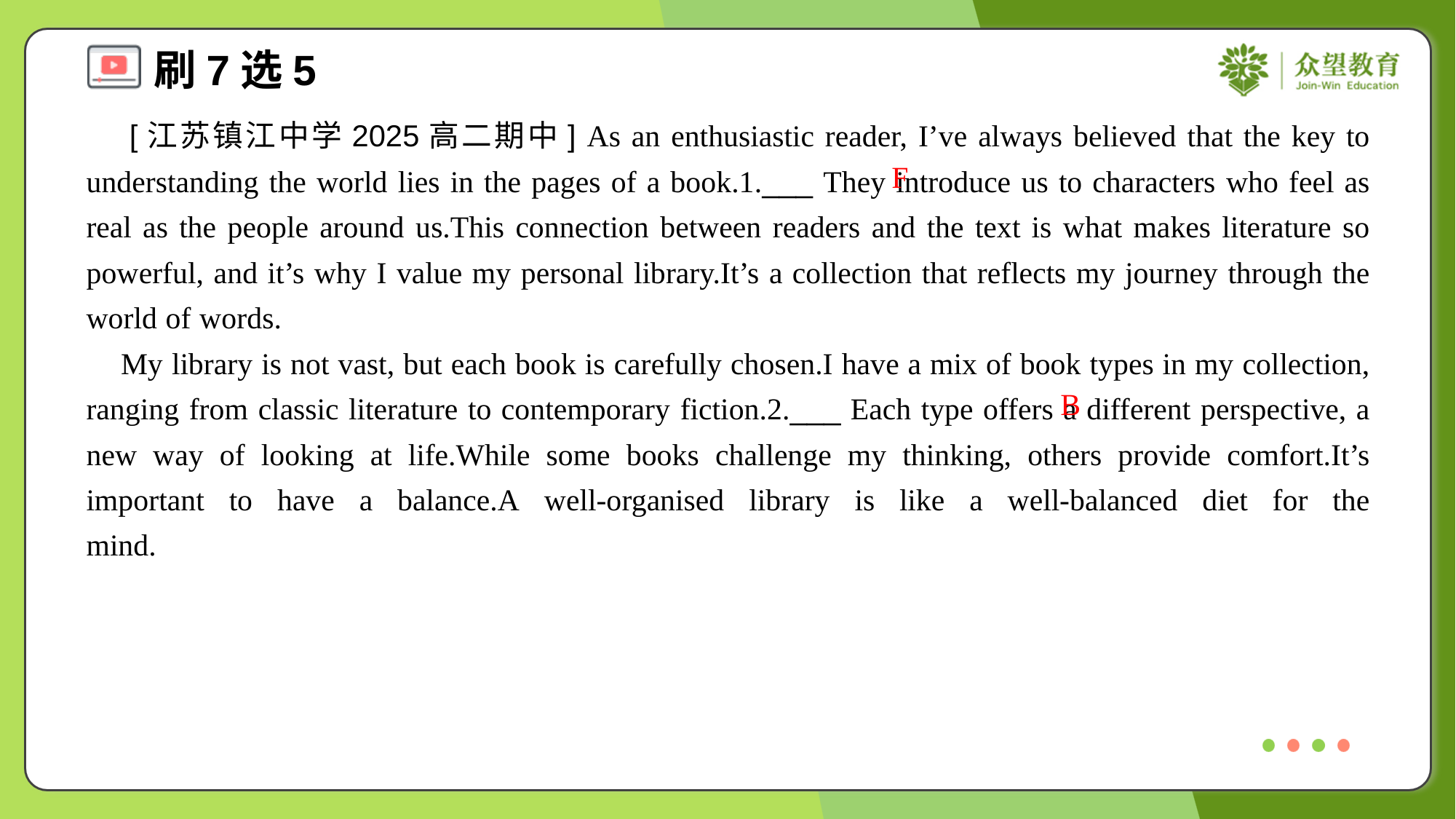

[江苏镇江中学2025高二期中] As an enthusiastic reader, I’ve always believed that the key to understanding the world lies in the pages of a book.1.___ They introduce us to characters who feel as real as the people around us.This connection between readers and the text is what makes literature so powerful, and it’s why I value my personal library.It’s a collection that reflects my journey through the world of words.
    My library is not vast, but each book is carefully chosen.I have a mix of book types in my collection, ranging from classic literature to contemporary fiction.2.___ Each type offers a different perspective, a new way of looking at life.While some books challenge my thinking, others provide comfort.It’s important to have a balance.A well-organised library is like a well-balanced diet for the mind.#2
F
B